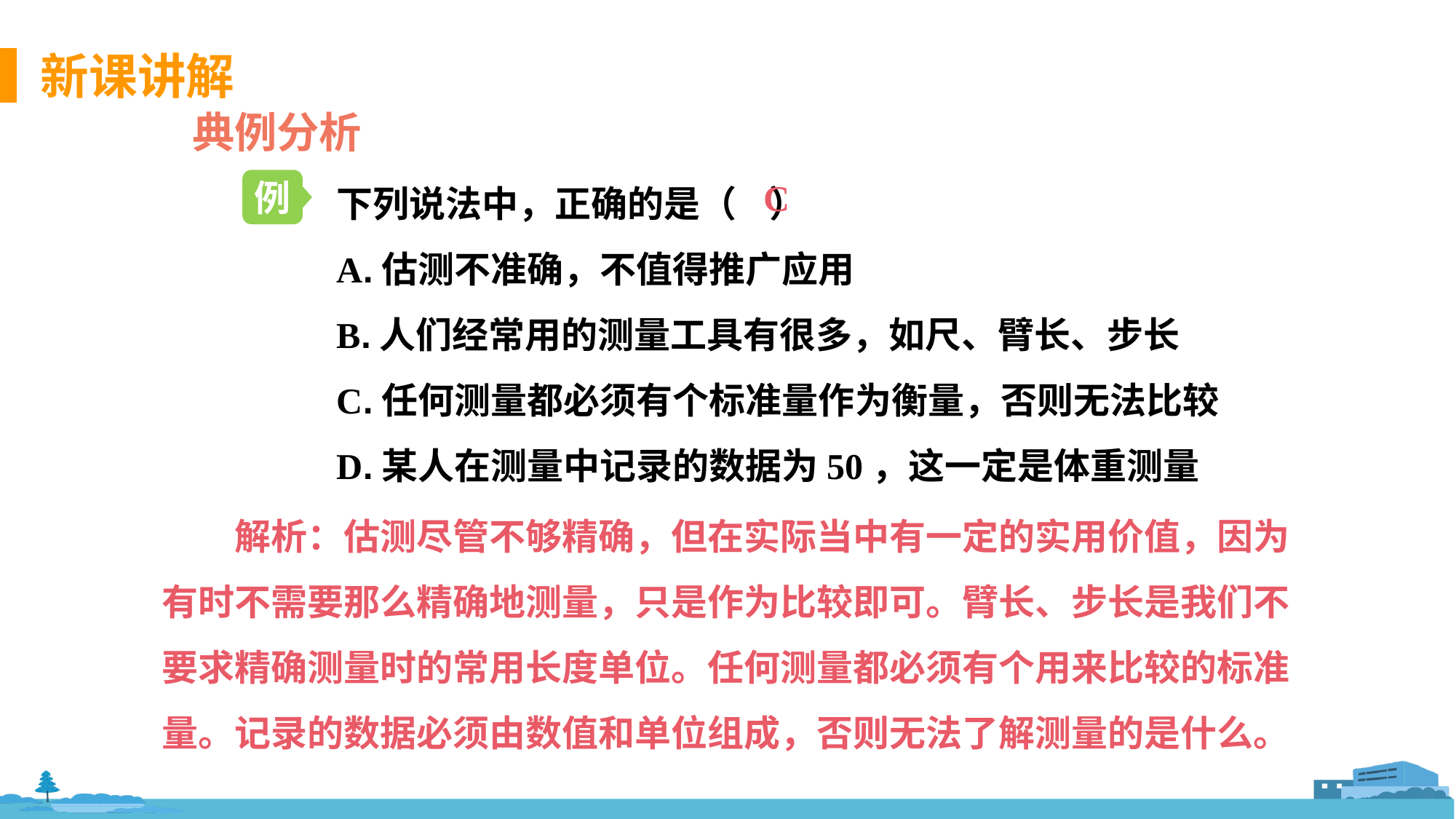

典例分析
下列说法中，正确的是（    ）
A.估测不准确，不值得推广应用
B.人们经常用的测量工具有很多，如尺、臂长、步长
C.任何测量都必须有个标准量作为衡量，否则无法比较
D.某人在测量中记录的数据为50，这一定是体重测量

例
C
解析：估测尽管不够精确，但在实际当中有一定的实用价值，因为有时不需要那么精确地测量，只是作为比较即可。臂长、步长是我们不要求精确测量时的常用长度单位。任何测量都必须有个用来比较的标准量。记录的数据必须由数值和单位组成，否则无法了解测量的是什么。